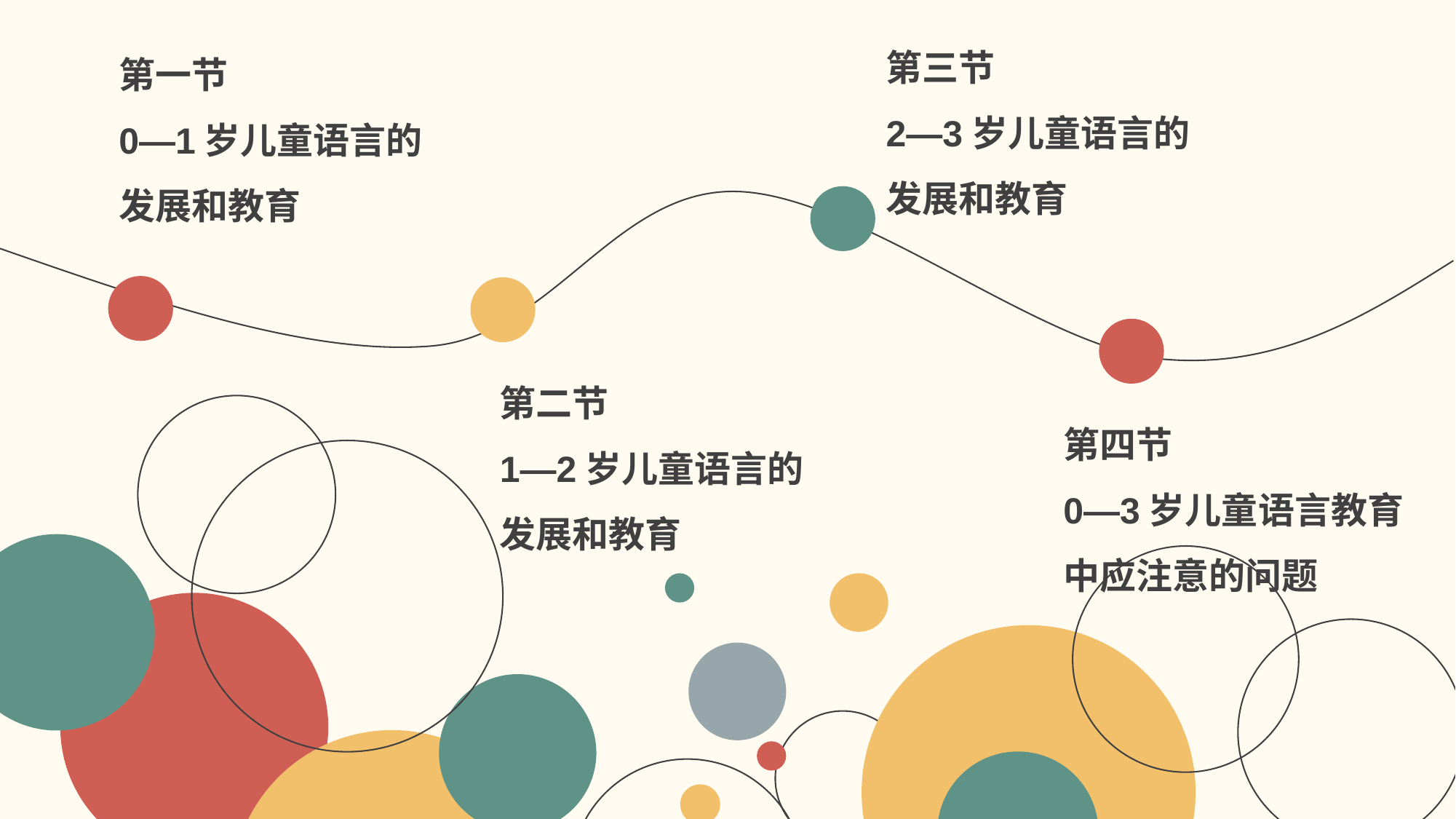

第三节
2—3岁儿童语言的发展和教育
第一节
0—1岁儿童语言的发展和教育

第二节
1—2岁儿童语言的发展和教育
第四节
0—3岁儿童语言教育中应注意的问题